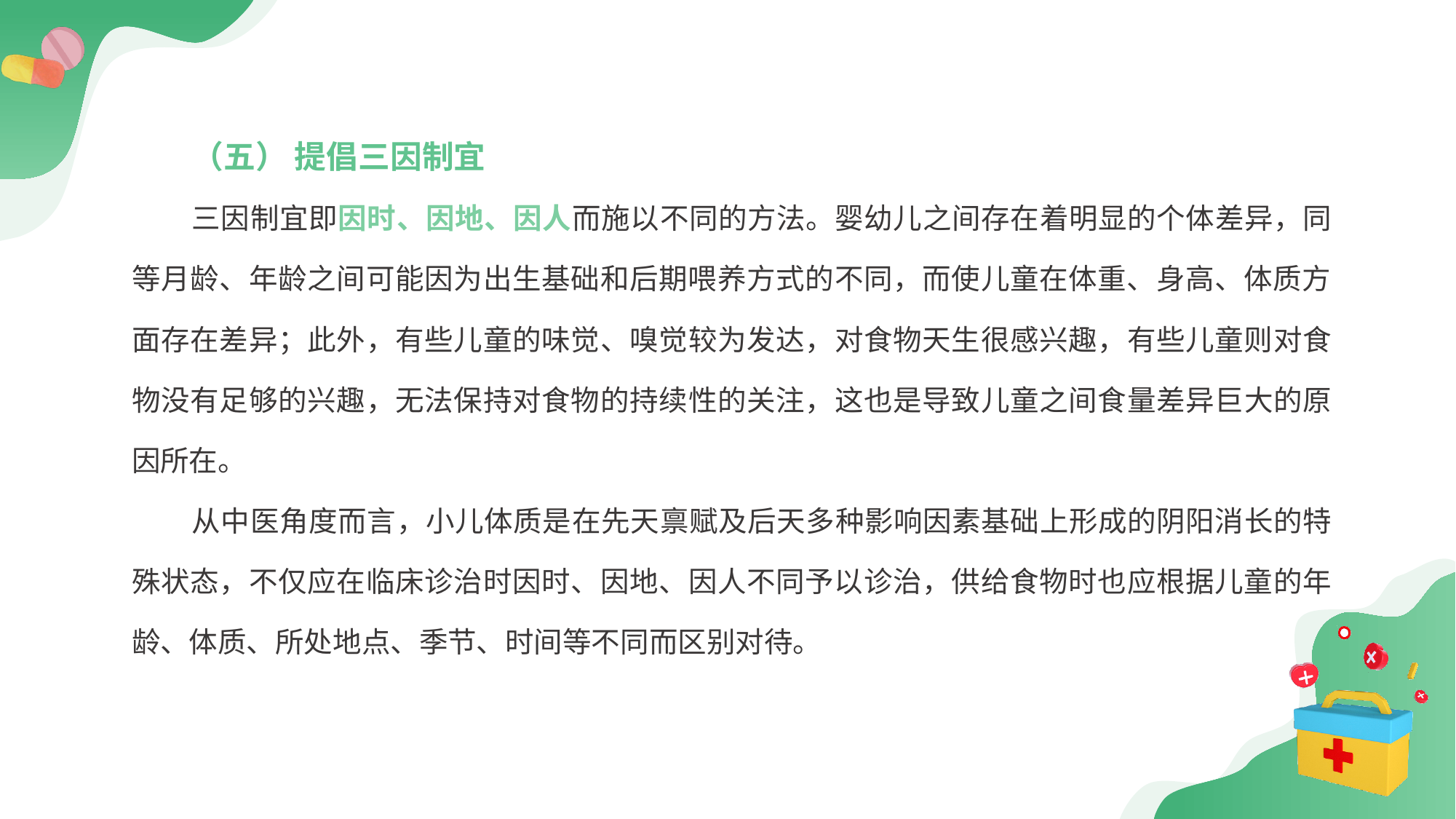

（五） 提倡三因制宜
三因制宜即因时、因地、因人而施以不同的方法。婴幼儿之间存在着明显的个体差异，同等月龄、年龄之间可能因为出生基础和后期喂养方式的不同，而使儿童在体重、身高、体质方面存在差异；此外，有些儿童的味觉、嗅觉较为发达，对食物天生很感兴趣，有些儿童则对食物没有足够的兴趣，无法保持对食物的持续性的关注，这也是导致儿童之间食量差异巨大的原因所在。
从中医角度而言，小儿体质是在先天禀赋及后天多种影响因素基础上形成的阴阳消长的特殊状态，不仅应在临床诊治时因时、因地、因人不同予以诊治，供给食物时也应根据儿童的年龄、体质、所处地点、季节、时间等不同而区别对待。